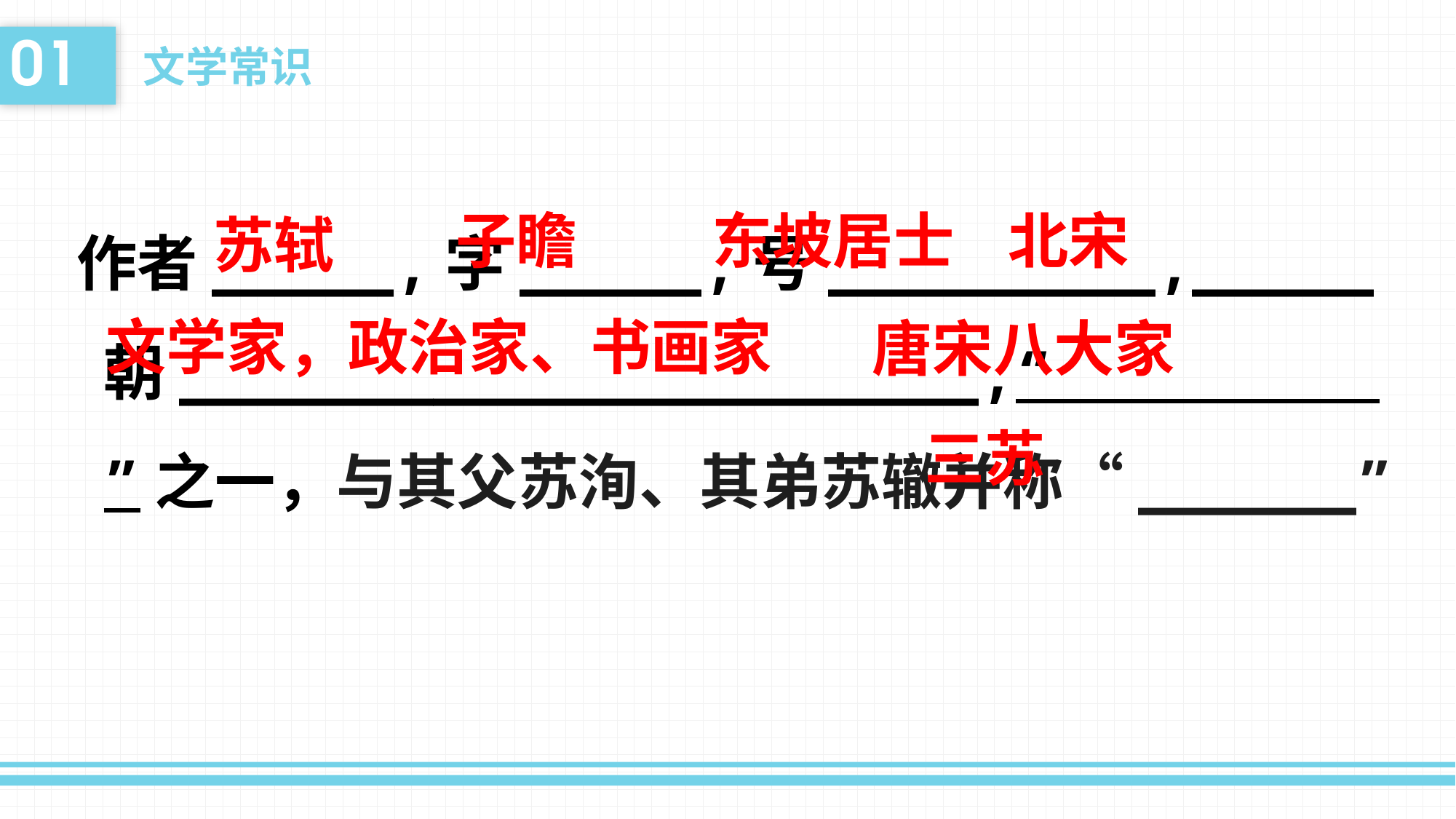

01
文学常识
作者_____,字_____,号_________,_____朝______________________,“          ”之一，与其父苏洵、其弟苏辙并称“______”
子瞻
东坡居士
北宋
苏轼
文学家，政治家、书画家
唐宋八大家
三苏